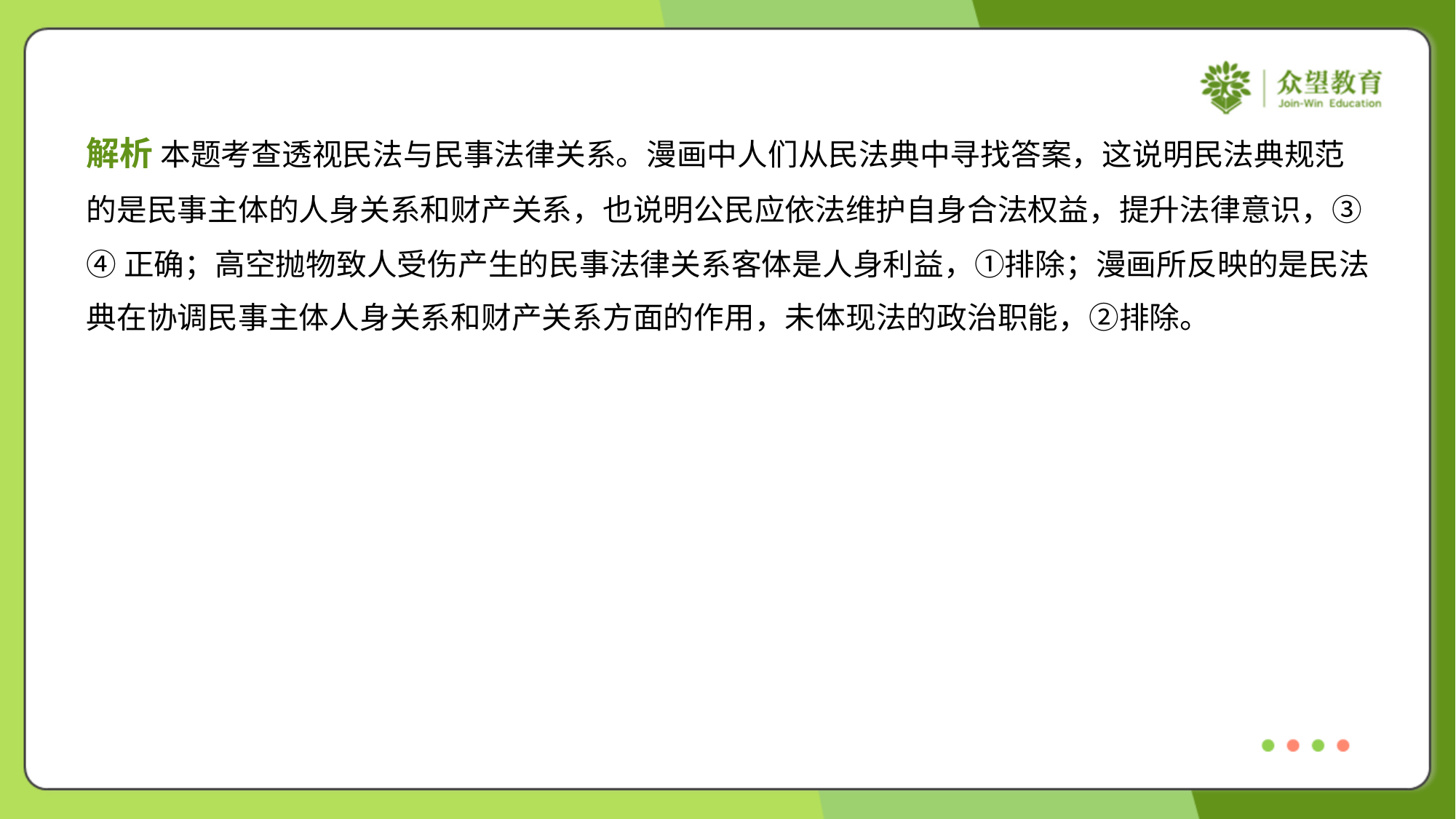

解析 本题考查透视民法与民事法律关系。漫画中人们从民法典中寻找答案，这说明民法典规范
的是民事主体的人身关系和财产关系，也说明公民应依法维护自身合法权益，提升法律意识，③
④正确；高空抛物致人受伤产生的民事法律关系客体是人身利益，①排除；漫画所反映的是民法
典在协调民事主体人身关系和财产关系方面的作用，未体现法的政治职能，②排除。